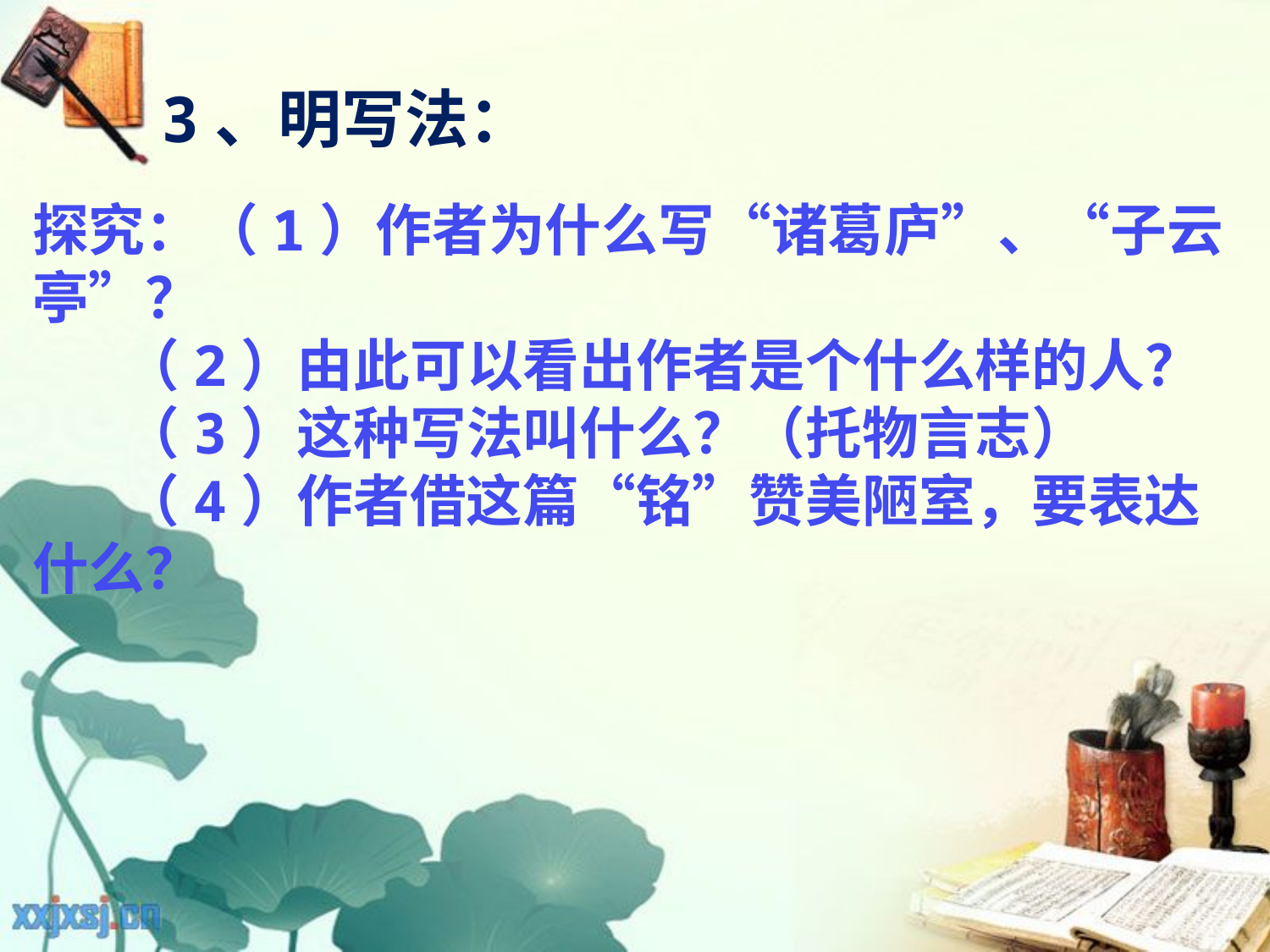

# 3、明写法：
探究：（1）作者为什么写“诸葛庐”、“子云亭”？
      （2）由此可以看出作者是个什么样的人？
      （3）这种写法叫什么？（托物言志）
      （4）作者借这篇“铭”赞美陋室，要表达什么？